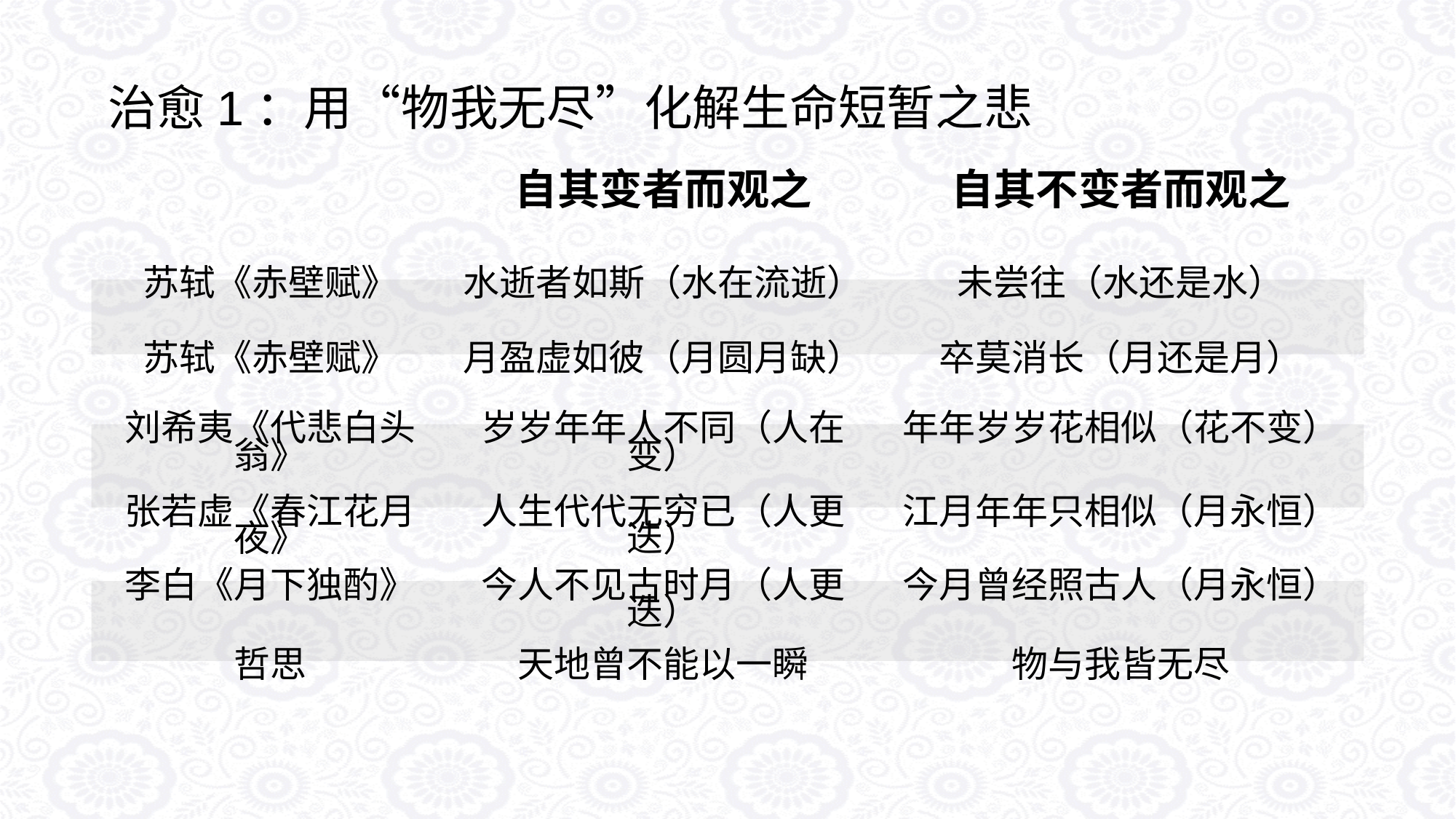

治愈1：用“物我无尽”化解生命短暂之悲

|  | 自其变者而观之 | 自其不变者而观之 |
| --- | --- | --- |
| 苏轼《赤壁赋》 | 水逝者如斯（水在流逝） | 未尝往（水还是水） |
| 苏轼《赤壁赋》 | 月盈虚如彼（月圆月缺） | 卒莫消长（月还是月） |
| 刘希夷《代悲白头翁》 | 岁岁年年人不同（人在变） | 年年岁岁花相似（花不变） |
| 张若虚《春江花月夜》 | 人生代代无穷已（人更迭） | 江月年年只相似（月永恒） |
| 李白《月下独酌》 | 今人不见古时月（人更迭） | 今月曾经照古人（月永恒） |
| 哲思 | 天地曾不能以一瞬 | 物与我皆无尽 |